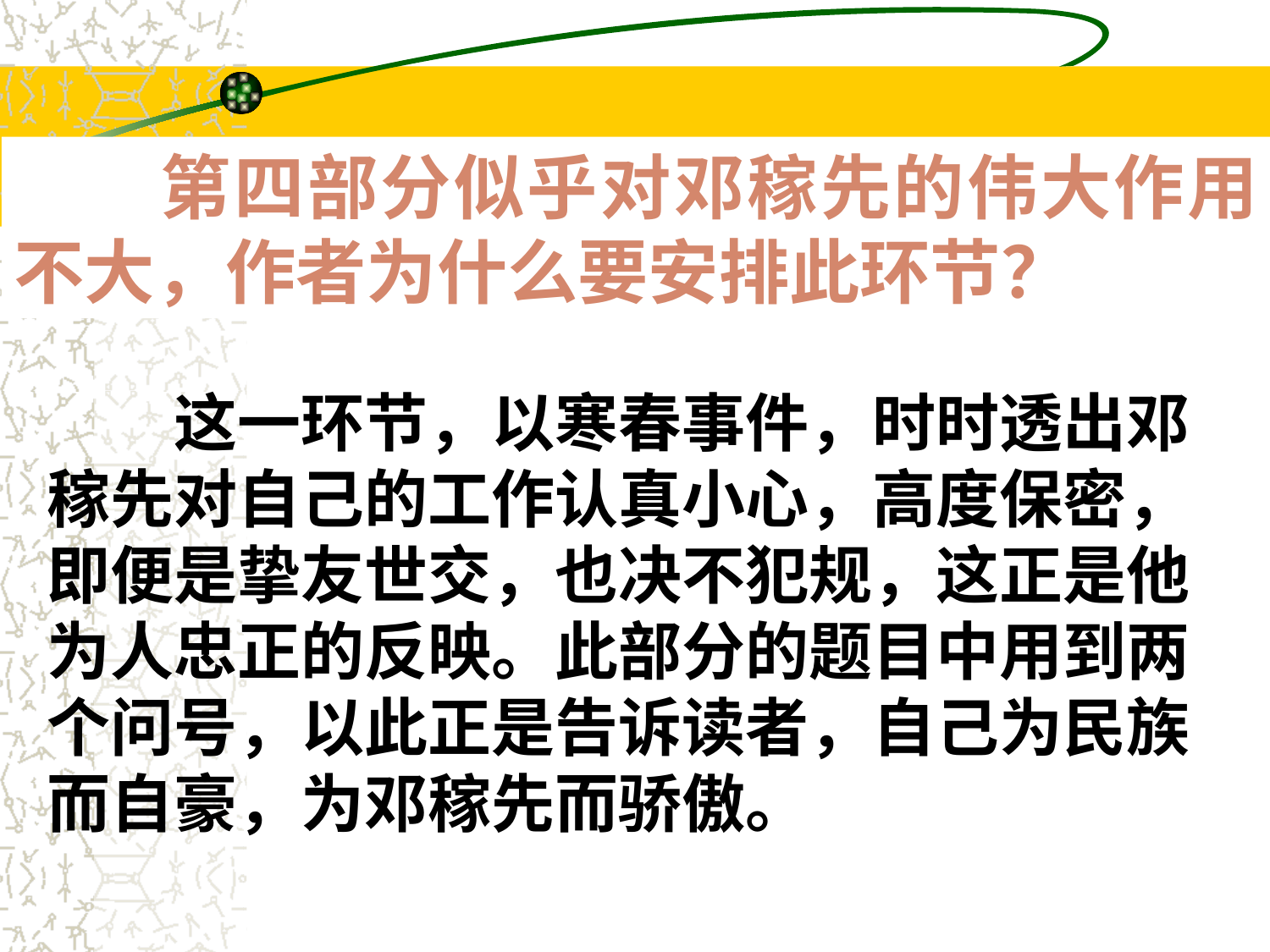

第四部分似乎对邓稼先的伟大作用不大，作者为什么要安排此环节？
　　这一环节，以寒春事件，时时透出邓稼先对自己的工作认真小心，高度保密，即便是挚友世交，也决不犯规，这正是他为人忠正的反映。此部分的题目中用到两个问号，以此正是告诉读者，自己为民族而自豪，为邓稼先而骄傲。